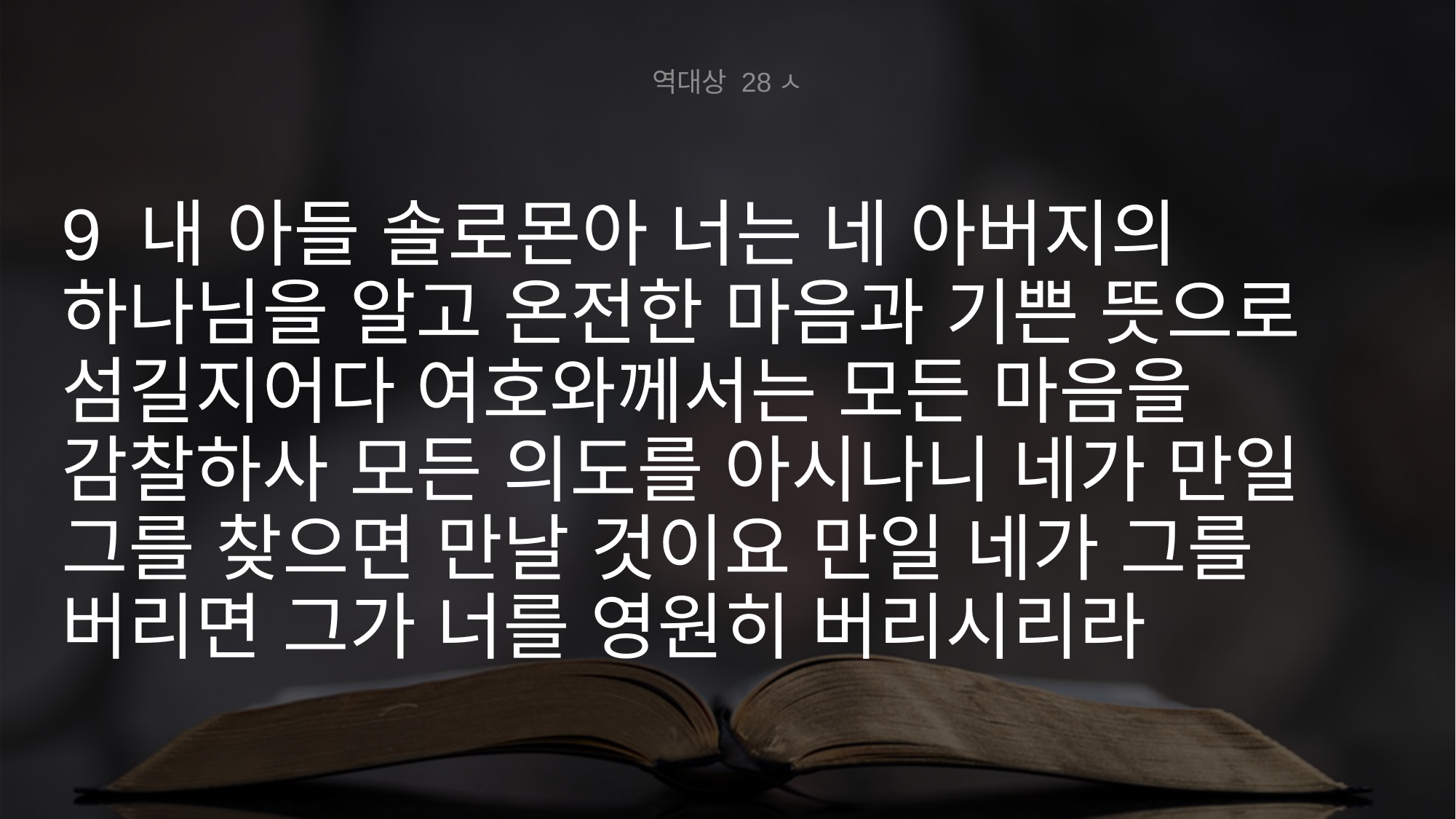

역대상 28ㅅ
9 내 아들 솔로몬아 너는 네 아버지의 하나님을 알고 온전한 마음과 기쁜 뜻으로 섬길지어다 여호와께서는 모든 마음을 감찰하사 모든 의도를 아시나니 네가 만일 그를 찾으면 만날 것이요 만일 네가 그를 버리면 그가 너를 영원히 버리시리라